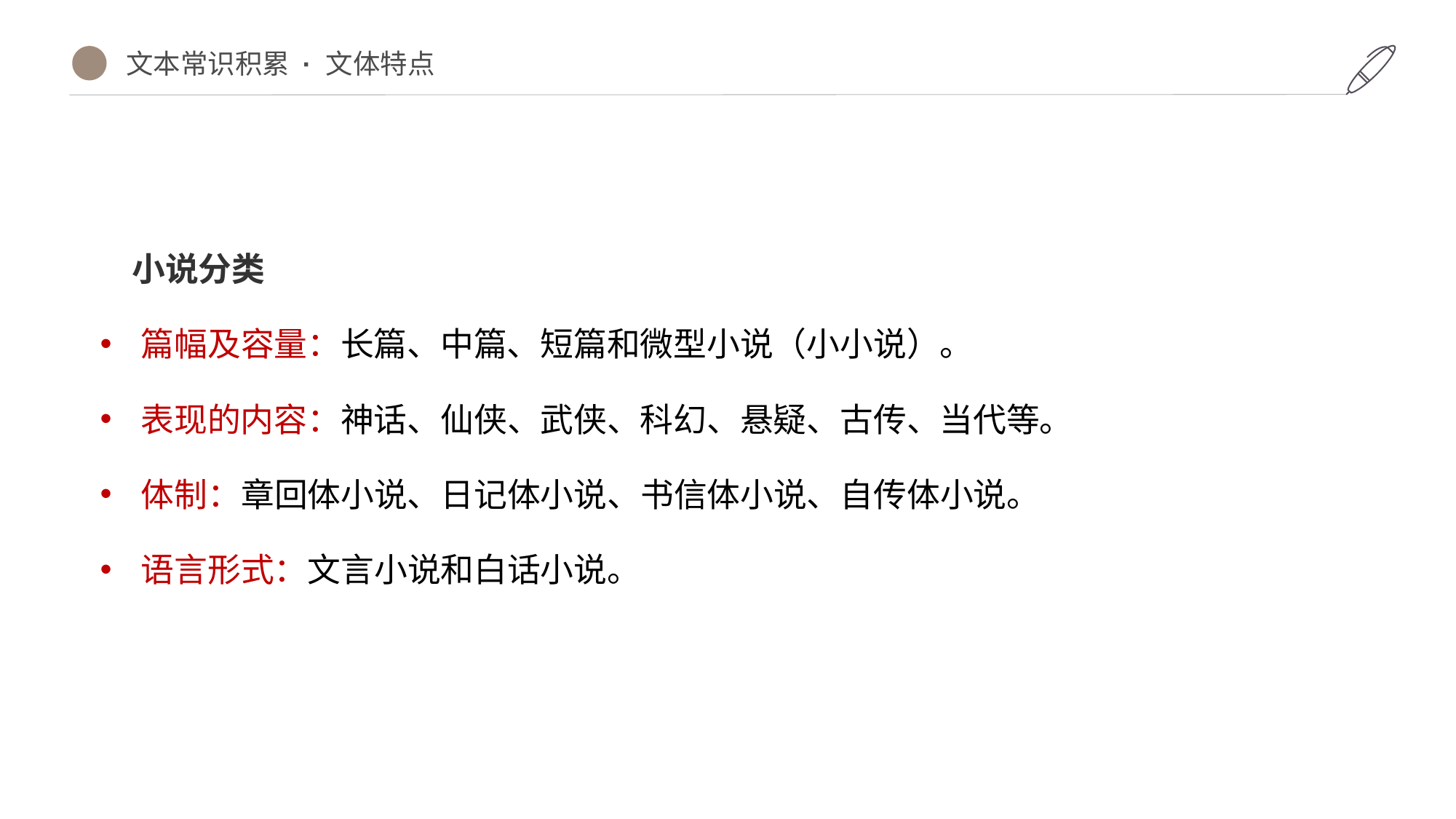

文本常识积累 · 文体特点

小说分类
篇幅及容量：长篇、中篇、短篇和微型小说（小小说）。
表现的内容：神话、仙侠、武侠、科幻、悬疑、古传、当代等。
体制：章回体小说、日记体小说、书信体小说、自传体小说。
语言形式：文言小说和白话小说。